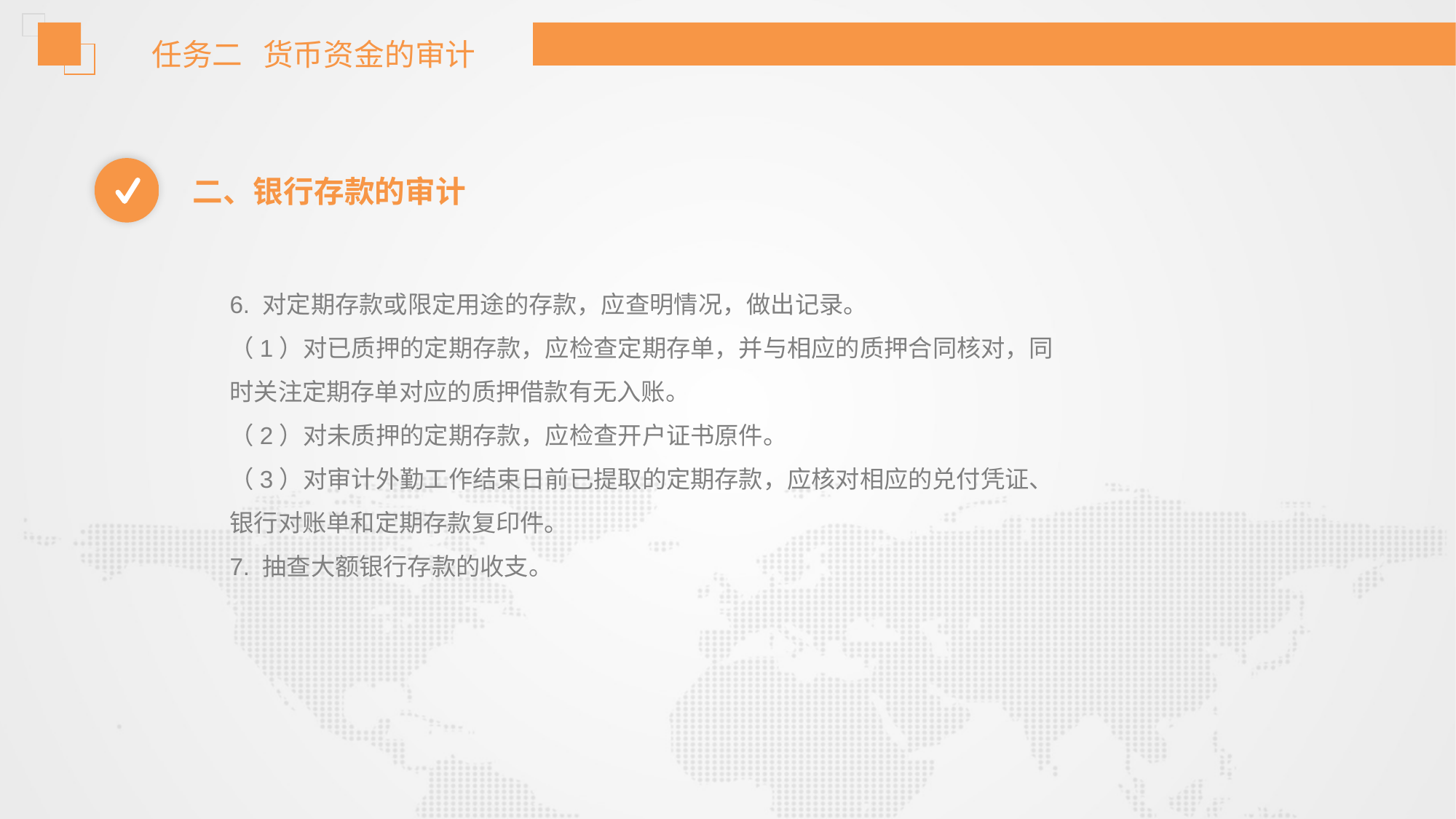

任务二   货币资金的审计

二、银行存款的审计
6. 对定期存款或限定用途的存款，应查明情况，做出记录。
（1）对已质押的定期存款，应检查定期存单，并与相应的质押合同核对，同
时关注定期存单对应的质押借款有无入账。
（2）对未质押的定期存款，应检查开户证书原件。
（3）对审计外勤工作结束日前已提取的定期存款，应核对相应的兑付凭证、
银行对账单和定期存款复印件。
7. 抽查大额银行存款的收支。